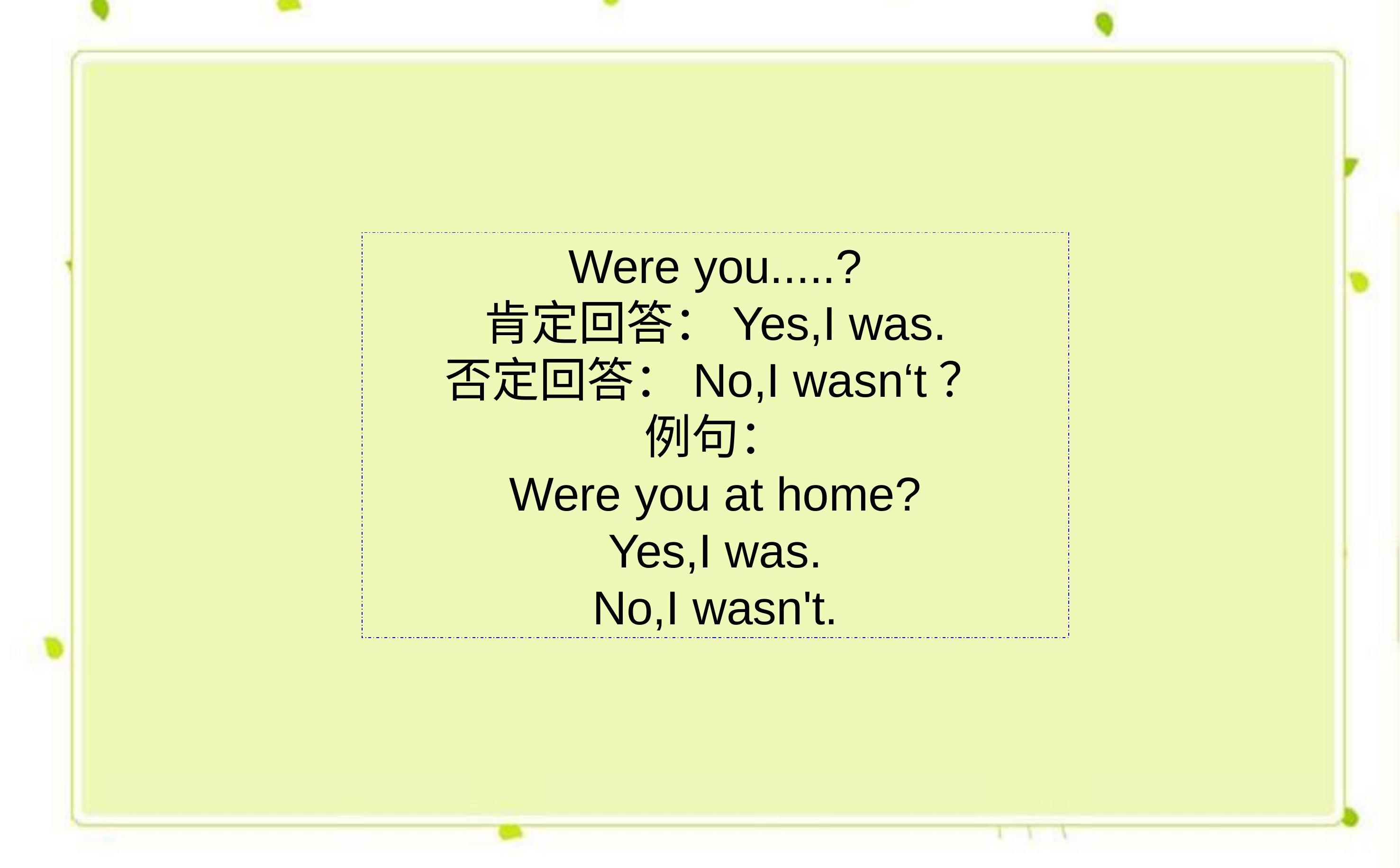

Were you.....?
肯定回答：Yes,I was.
否定回答：No,I wasn‘t？
例句：
Were you at home?
Yes,I was.
No,I wasn't.